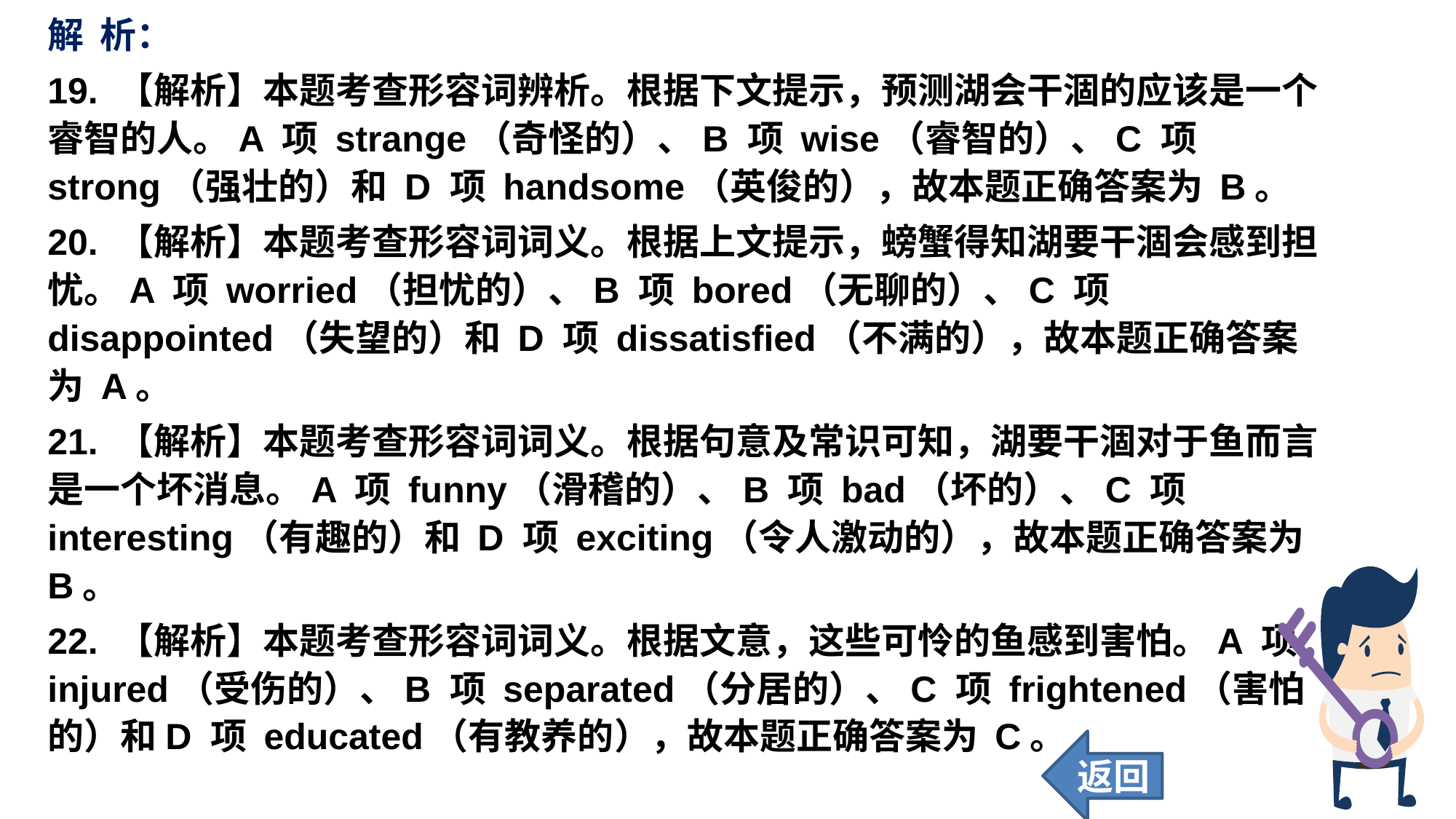

解  析：
19. 【解析】本题考查形容词辨析。根据下文提示，预测湖会干涸的应该是一个睿智的人。A 项 strange（奇怪的）、B 项 wise（睿智的）、C 项 strong（强壮的）和 D 项 handsome（英俊的），故本题正确答案为 B。
20. 【解析】本题考查形容词词义。根据上文提示，螃蟹得知湖要干涸会感到担忧。A 项 worried（担忧的）、B 项 bored（无聊的）、C 项 disappointed（失望的）和 D 项 dissatisfied（不满的），故本题正确答案为 A。
21. 【解析】本题考查形容词词义。根据句意及常识可知，湖要干涸对于鱼而言是一个坏消息。A 项 funny（滑稽的）、B 项 bad（坏的）、C 项 interesting（有趣的）和 D 项 exciting（令人激动的），故本题正确答案为 B。
22. 【解析】本题考查形容词词义。根据文意，这些可怜的鱼感到害怕。A 项 injured（受伤的）、B 项 separated（分居的）、C 项 frightened（害怕的）和D 项 educated（有教养的），故本题正确答案为 C。

返回
23